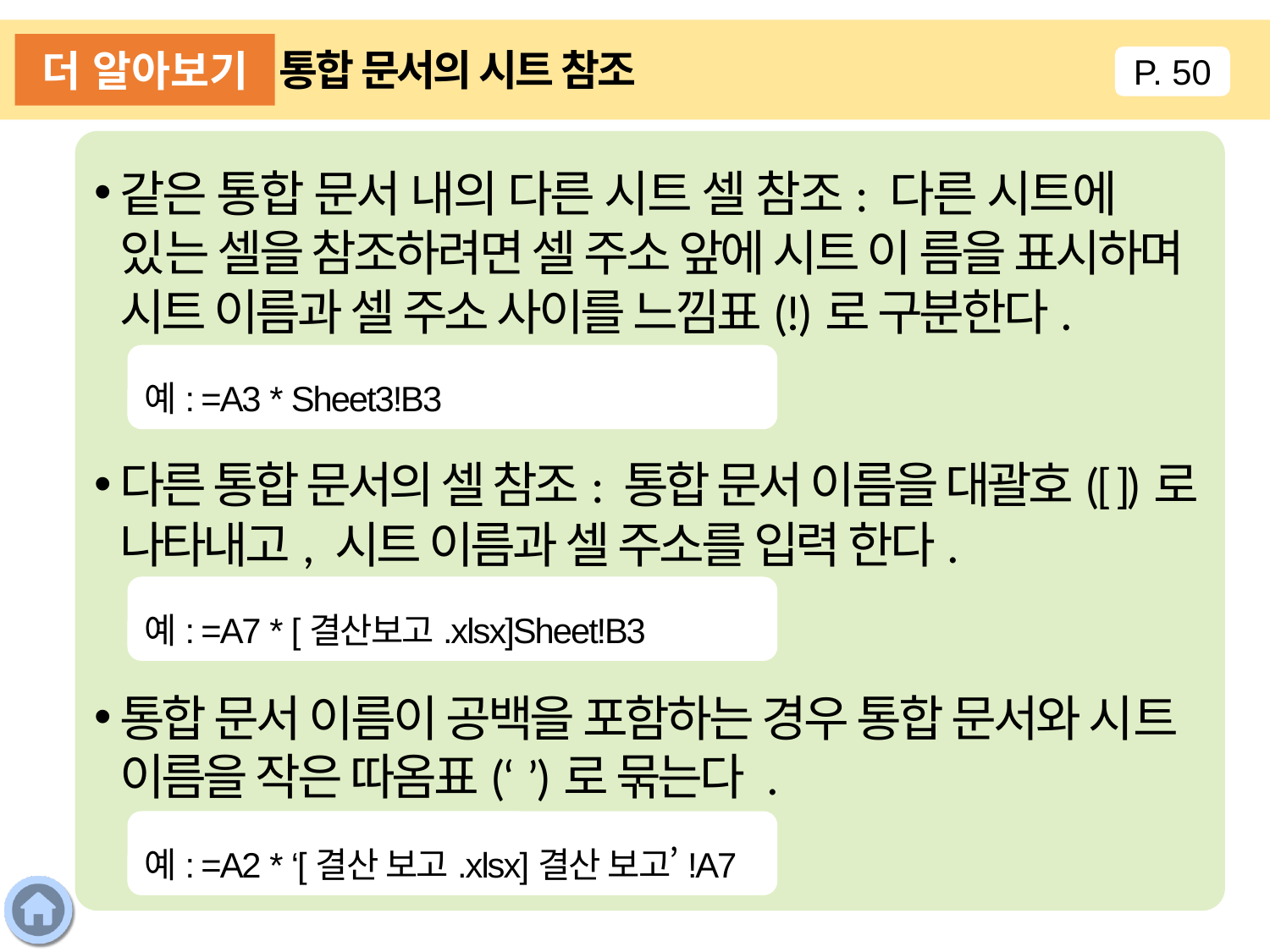

더 알아보기
통합 문서의 시트 참조
P. 50
같은 통합 문서 내의 다른 시트 셀 참조: 다른 시트에 있는 셀을 참조하려면 셀 주소 앞에 시트 이 름을 표시하며 시트 이름과 셀 주소 사이를 느낌표(!)로 구분한다.

다른 통합 문서의 셀 참조: 통합 문서 이름을 대괄호([ ])로 나타내고, 시트 이름과 셀 주소를 입력 한다.

통합 문서 이름이 공백을 포함하는 경우 통합 문서와 시트 이름을 작은 따옴표(‘  ’)로 묶는다 .

예: =A3 * Sheet3!B3
예: =A7 * [결산보고.xlsx]Sheet!B3
예: =A2 * ‘[결산 보고.xlsx]결산 보고’!A7